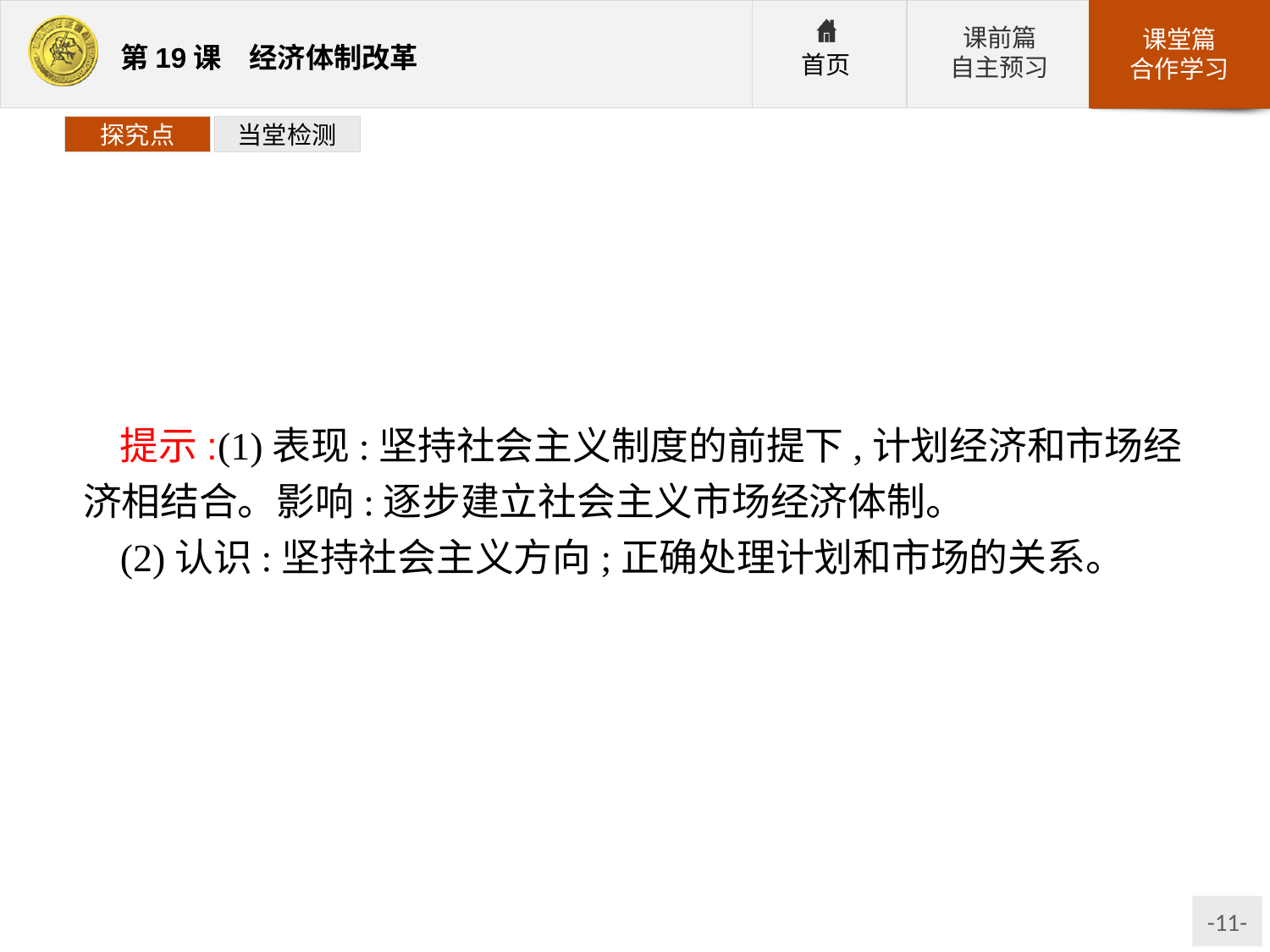

探究点
当堂检测
提示:(1)表现:坚持社会主义制度的前提下,计划经济和市场经济相结合。影响:逐步建立社会主义市场经济体制。
(2)认识:坚持社会主义方向;正确处理计划和市场的关系。